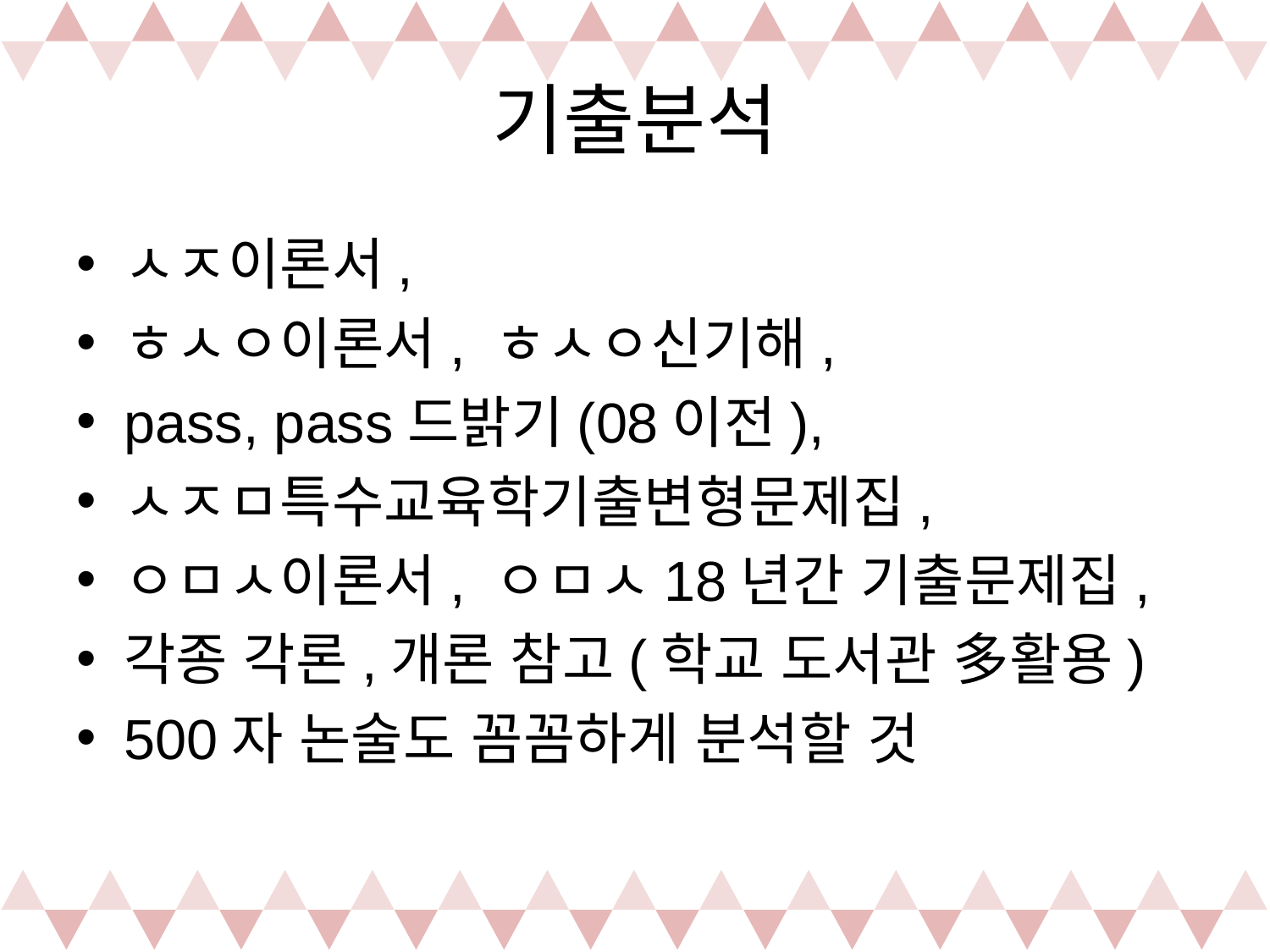

# 기출분석
ㅅㅈ이론서,
ㅎㅅㅇ이론서, ㅎㅅㅇ신기해,
pass, pass드밝기(08이전),
ㅅㅈㅁ특수교육학기출변형문제집,
ㅇㅁㅅ이론서, ㅇㅁㅅ18년간 기출문제집,
각종 각론,개론 참고(학교 도서관 多활용)
500자 논술도 꼼꼼하게 분석할 것